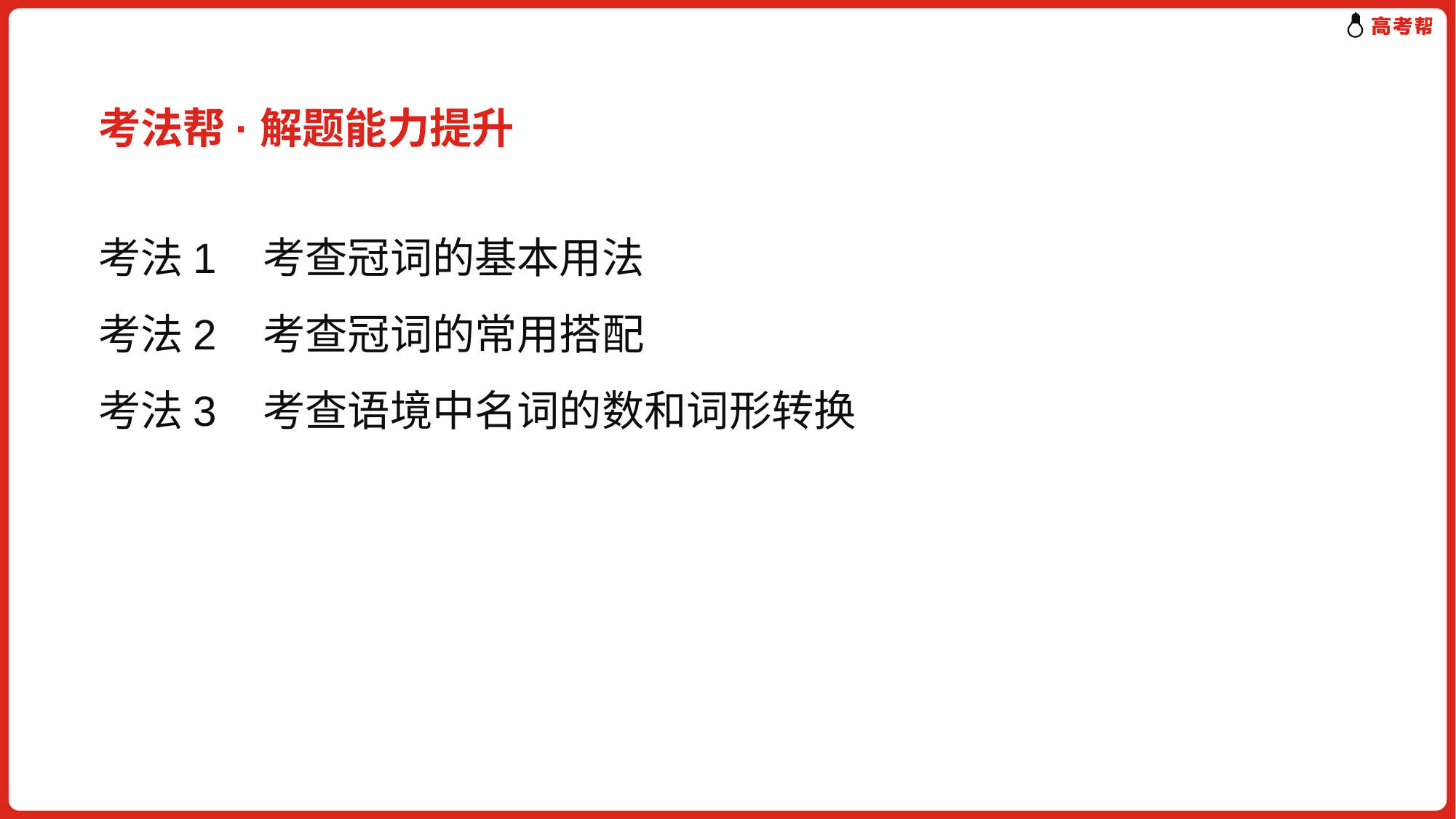

考法帮·解题能力提升
考法1   考查冠词的基本用法
考法2   考查冠词的常用搭配
考法3   考查语境中名词的数和词形转换